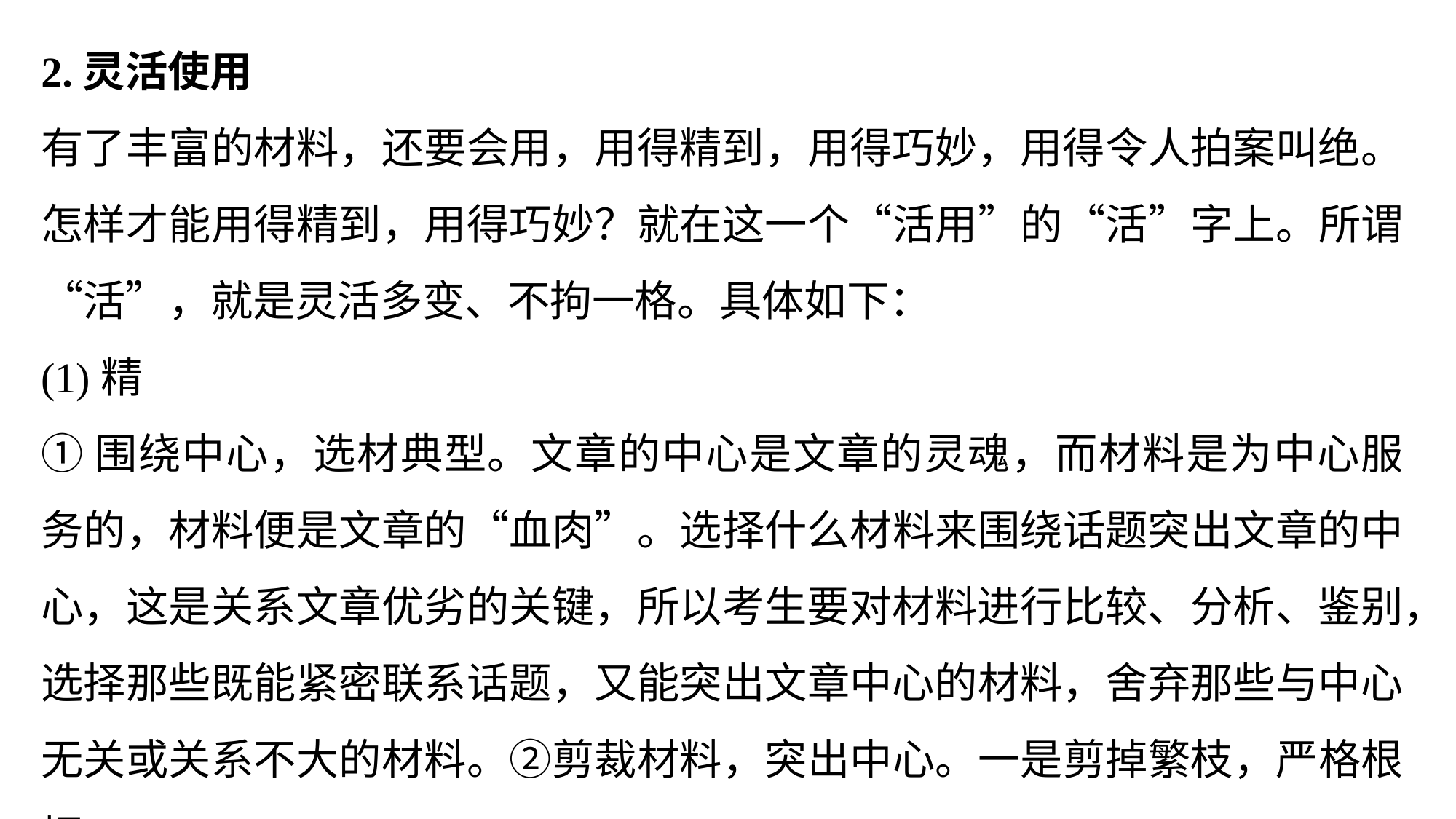

2.灵活使用
有了丰富的材料，还要会用，用得精到，用得巧妙，用得令人拍案叫绝。怎样才能用得精到，用得巧妙？就在这一个“活用”的“活”字上。所谓“活”，就是灵活多变、不拘一格。具体如下：
(1)精
①围绕中心，选材典型。文章的中心是文章的灵魂，而材料是为中心服务的，材料便是文章的“血肉”。选择什么材料来围绕话题突出文章的中心，这是关系文章优劣的关键，所以考生要对材料进行比较、分析、鉴别，选择那些既能紧密联系话题，又能突出文章中心的材料，舍弃那些与中心无关或关系不大的材料。②剪裁材料，突出中心。一是剪掉繁枝，严格根据